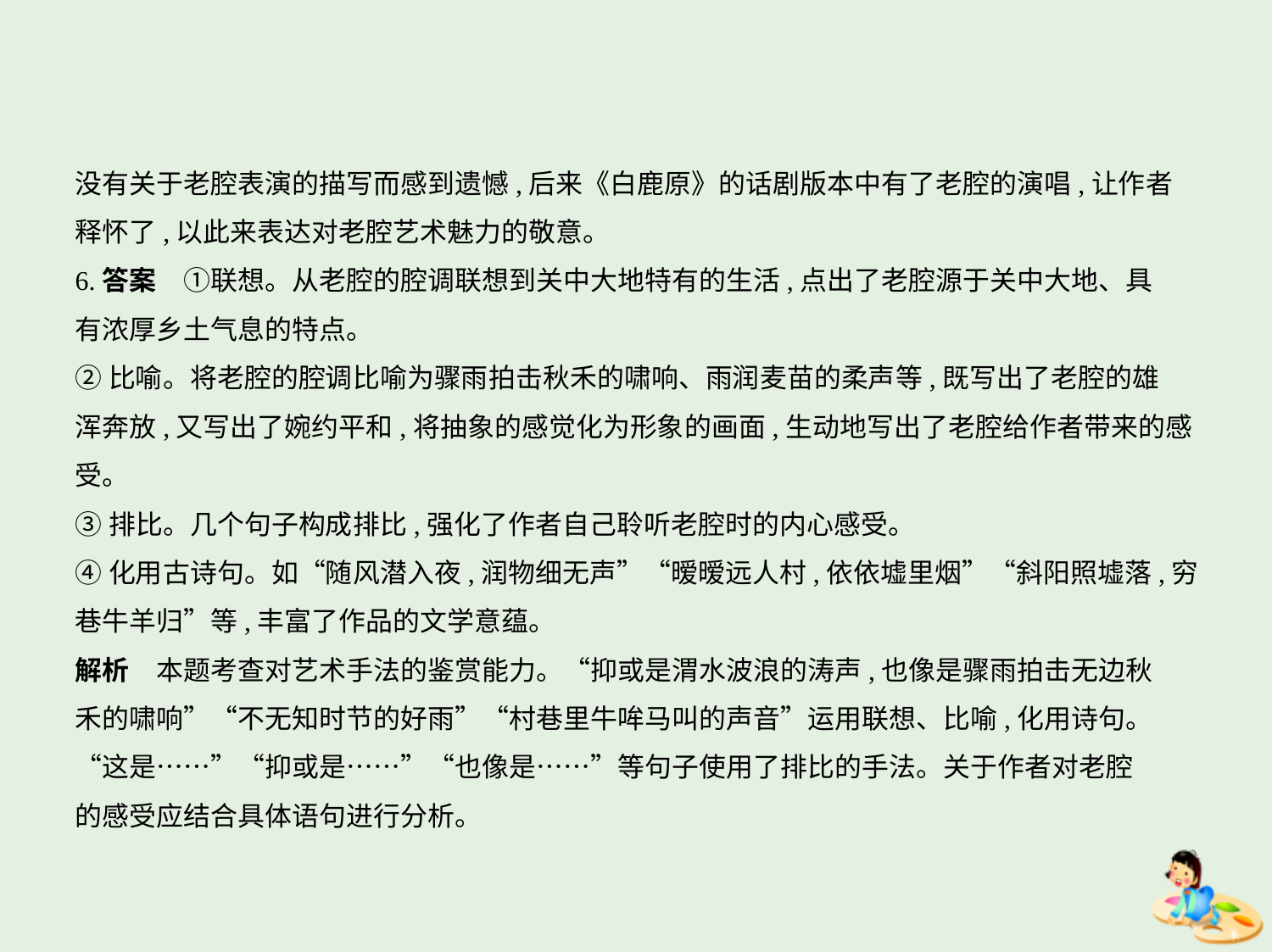

没有关于老腔表演的描写而感到遗憾,后来《白鹿原》的话剧版本中有了老腔的演唱,让作者
释怀了,以此来表达对老腔艺术魅力的敬意。
6.答案　①联想。从老腔的腔调联想到关中大地特有的生活,点出了老腔源于关中大地、具
有浓厚乡土气息的特点。
②比喻。将老腔的腔调比喻为骤雨拍击秋禾的啸响、雨润麦苗的柔声等,既写出了老腔的雄
浑奔放,又写出了婉约平和,将抽象的感觉化为形象的画面,生动地写出了老腔给作者带来的感
受。
③排比。几个句子构成排比,强化了作者自己聆听老腔时的内心感受。
④化用古诗句。如“随风潜入夜,润物细无声”“暧暧远人村,依依墟里烟”“斜阳照墟落,穷
巷牛羊归”等,丰富了作品的文学意蕴。
解析　本题考查对艺术手法的鉴赏能力。“抑或是渭水波浪的涛声,也像是骤雨拍击无边秋
禾的啸响”“不无知时节的好雨”“村巷里牛哞马叫的声音”运用联想、比喻,化用诗句。
“这是……”“抑或是……”“也像是……”等句子使用了排比的手法。关于作者对老腔
的感受应结合具体语句进行分析。